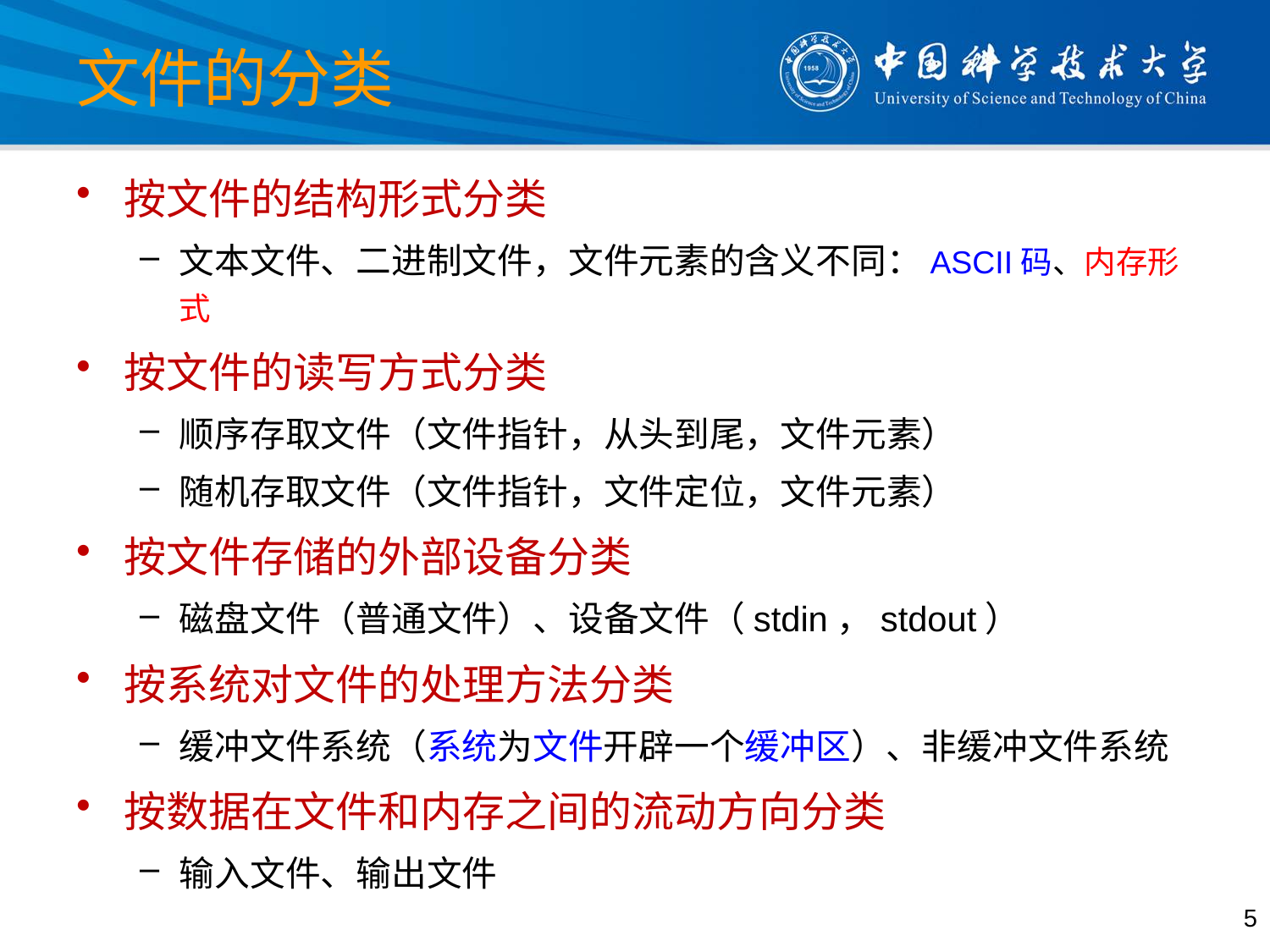

# 文件的分类
按文件的结构形式分类
文本文件、二进制文件，文件元素的含义不同：ASCII码、内存形式
按文件的读写方式分类
顺序存取文件（文件指针，从头到尾，文件元素）
随机存取文件（文件指针，文件定位，文件元素）
按文件存储的外部设备分类
磁盘文件（普通文件）、设备文件（stdin，stdout）
按系统对文件的处理方法分类
缓冲文件系统（系统为文件开辟一个缓冲区）、非缓冲文件系统
按数据在文件和内存之间的流动方向分类
输入文件、输出文件
5